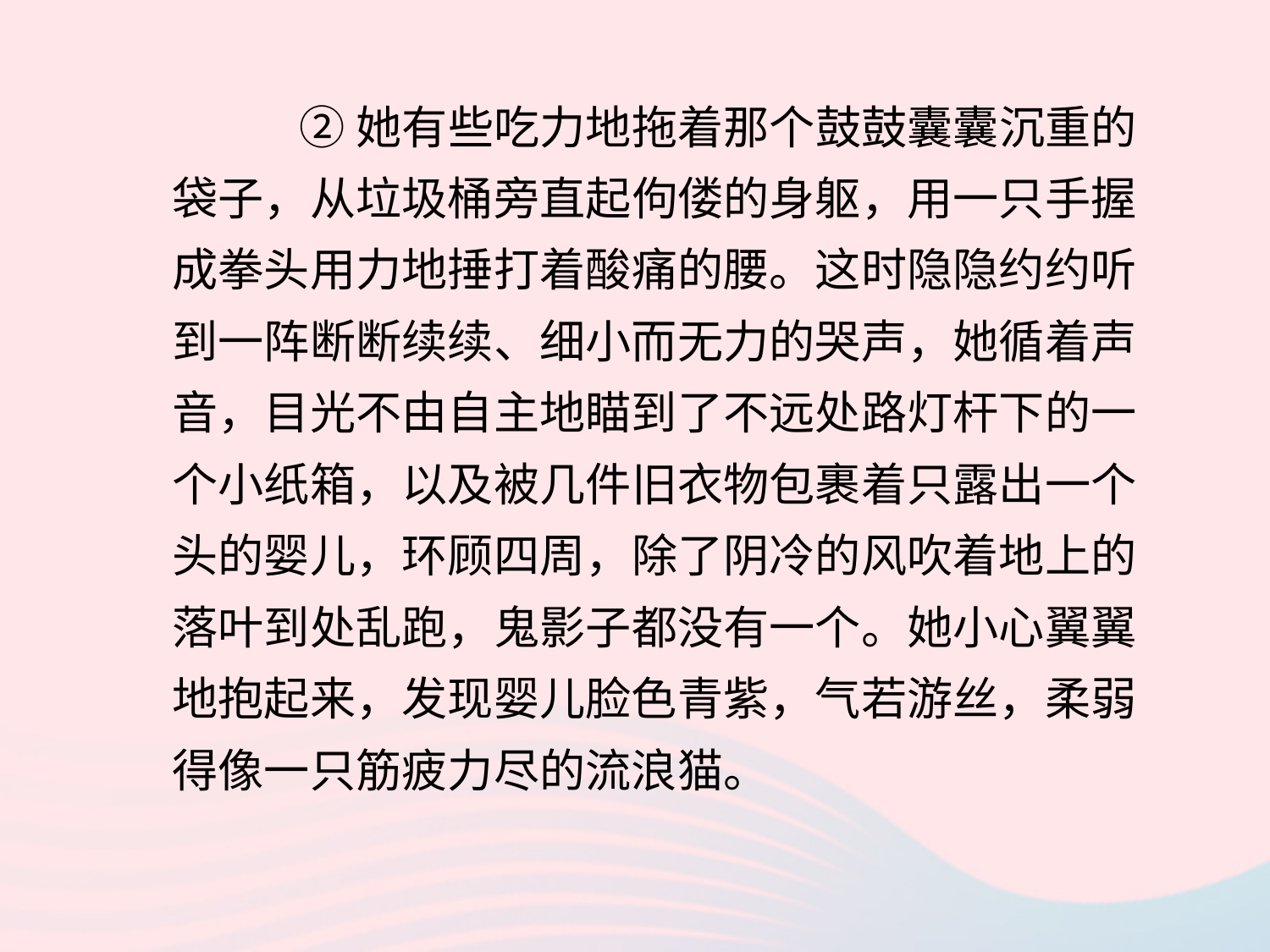

②她有些吃力地拖着那个鼓鼓囊囊沉重的袋子，从垃圾桶旁直起佝偻的身躯，用一只手握成拳头用力地捶打着酸痛的腰。这时隐隐约约听到一阵断断续续、细小而无力的哭声，她循着声音，目光不由自主地瞄到了不远处路灯杆下的一个小纸箱，以及被几件旧衣物包裹着只露出一个头的婴儿，环顾四周，除了阴冷的风吹着地上的落叶到处乱跑，鬼影子都没有一个。她小心翼翼地抱起来，发现婴儿脸色青紫，气若游丝，柔弱得像一只筋疲力尽的流浪猫。